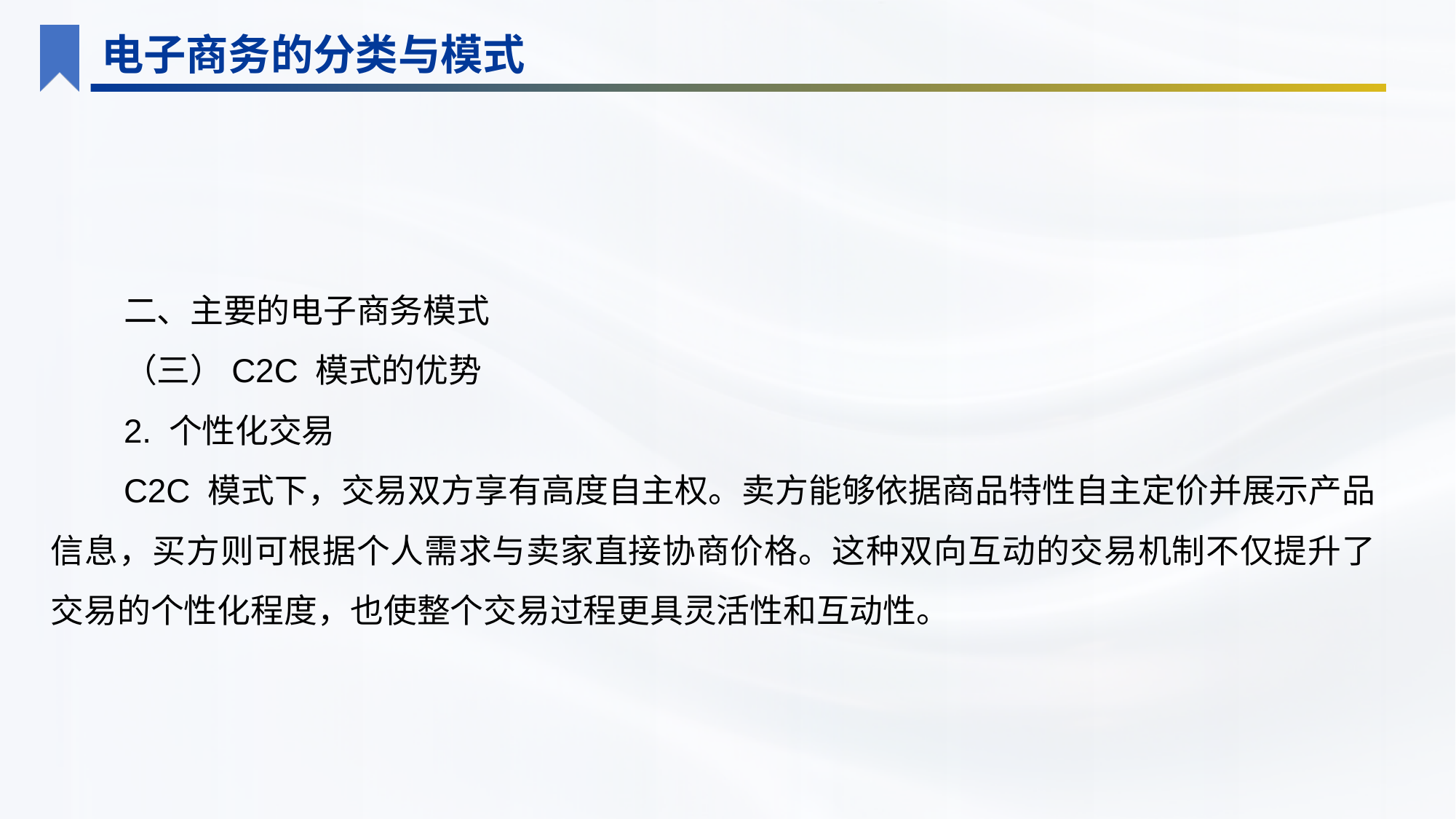

电子商务的分类与模式
二、主要的电子商务模式
（三）C2C 模式的优势
2. 个性化交易
C2C 模式下，交易双方享有高度自主权。卖方能够依据商品特性自主定价并展示产品信息，买方则可根据个人需求与卖家直接协商价格。这种双向互动的交易机制不仅提升了交易的个性化程度，也使整个交易过程更具灵活性和互动性。